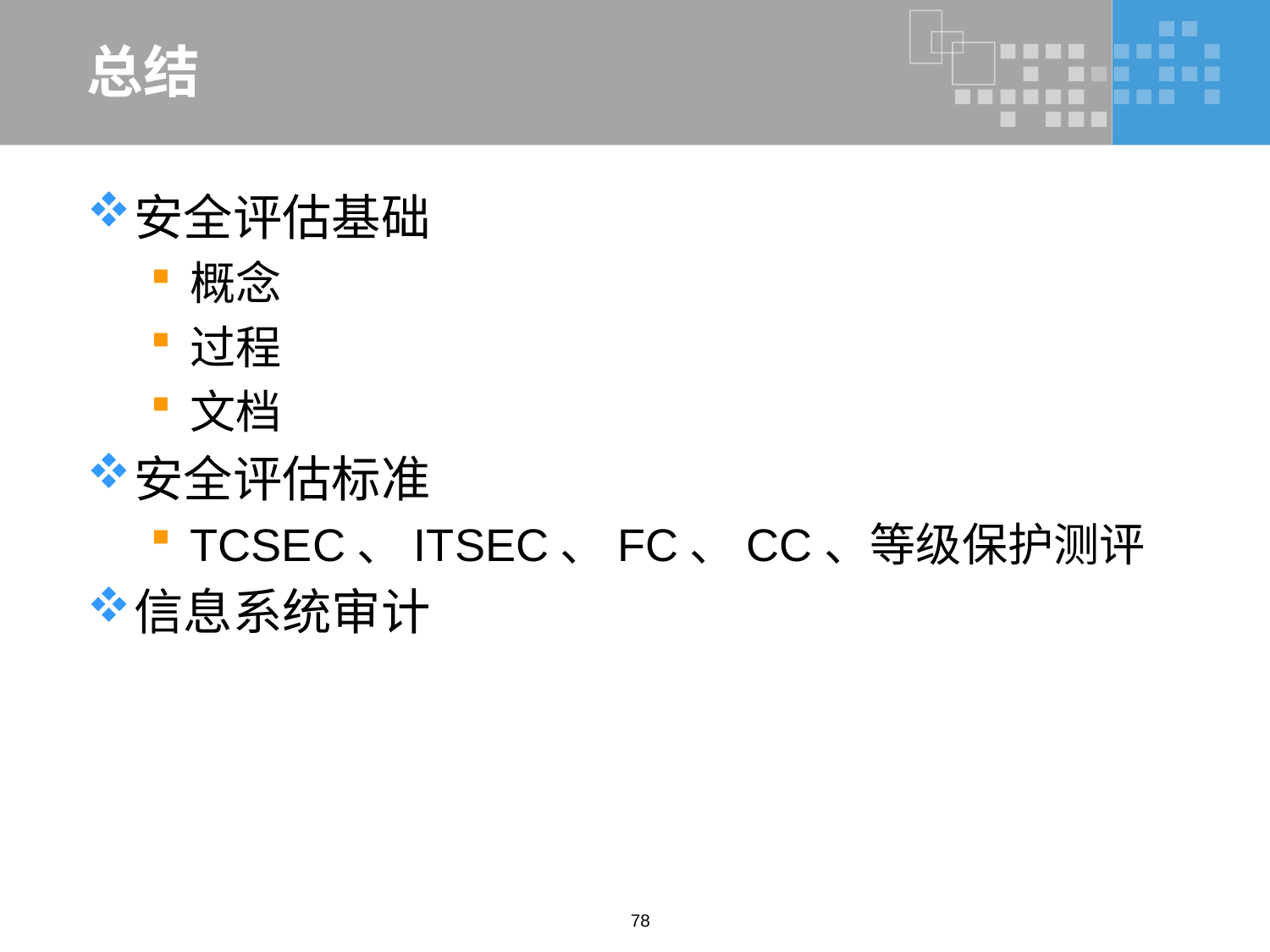

# 总结
安全评估基础
概念
过程
文档
安全评估标准
TCSEC、ITSEC、FC、CC、等级保护测评
信息系统审计
78